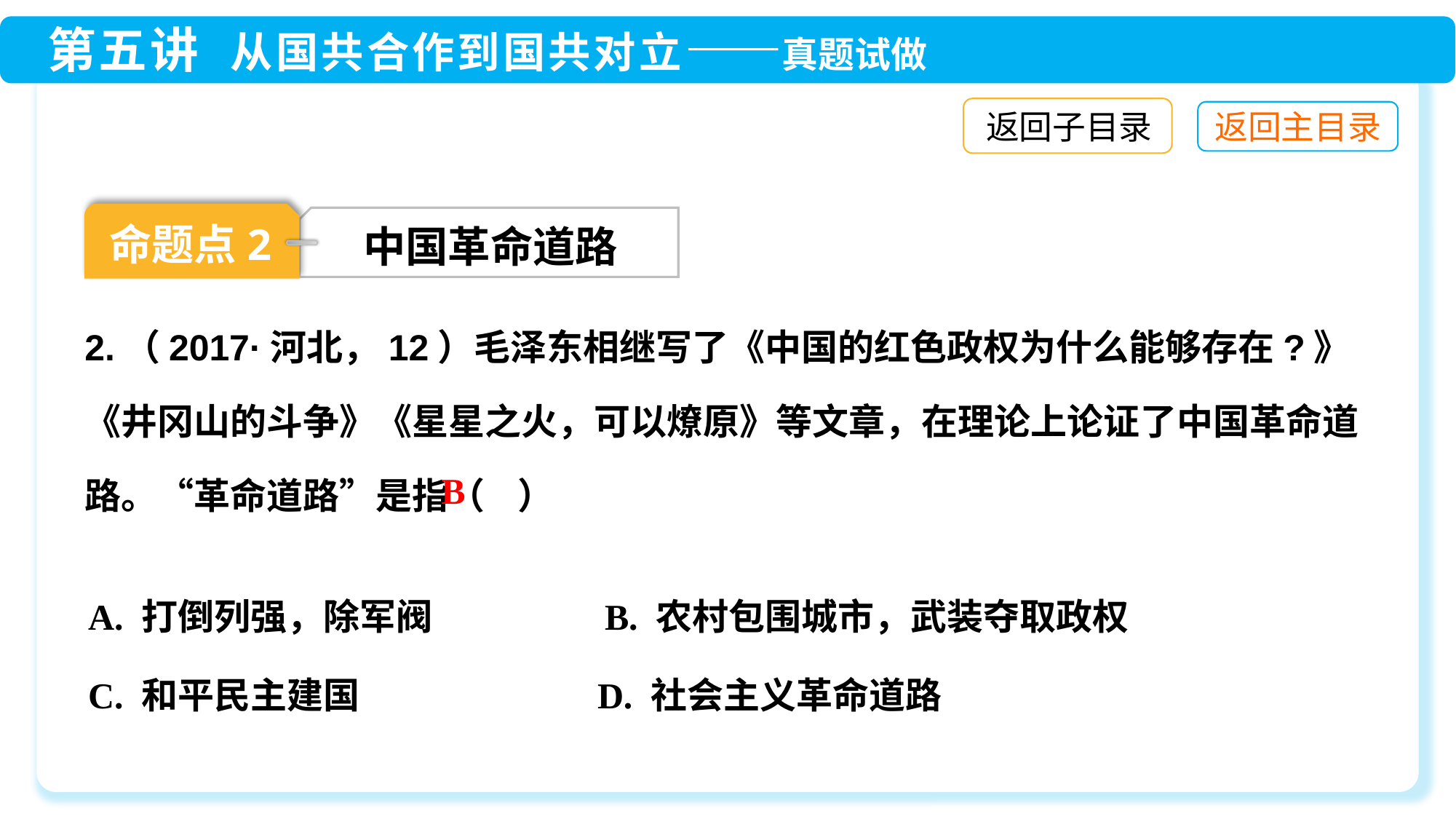

返回子目录

命题点2
中国革命道路

2.（2017·河北，12）毛泽东相继写了《中国的红色政权为什么能够存在?》《井冈山的斗争》《星星之火，可以燎原》等文章，在理论上论证了中国革命道路。“革命道路”是指（    ）
B
A. 打倒列强，除军阀                    B. 农村包围城市，武装夺取政权
C. 和平民主建国                            D. 社会主义革命道路